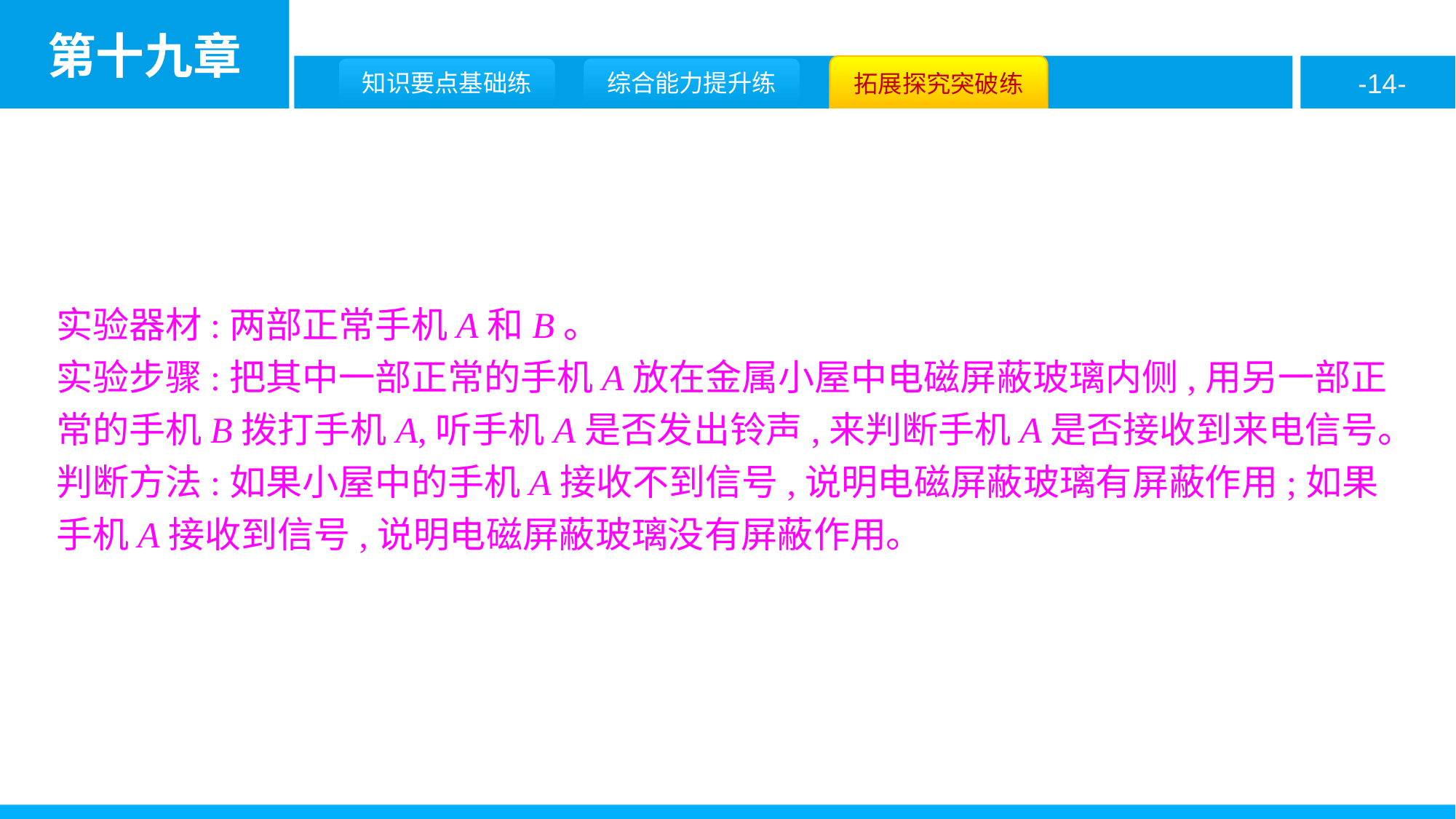

实验器材:两部正常手机A和B。
实验步骤:把其中一部正常的手机A放在金属小屋中电磁屏蔽玻璃内侧,用另一部正常的手机B拨打手机A,听手机A是否发出铃声,来判断手机A是否接收到来电信号。
判断方法:如果小屋中的手机A接收不到信号,说明电磁屏蔽玻璃有屏蔽作用;如果手机A接收到信号,说明电磁屏蔽玻璃没有屏蔽作用。